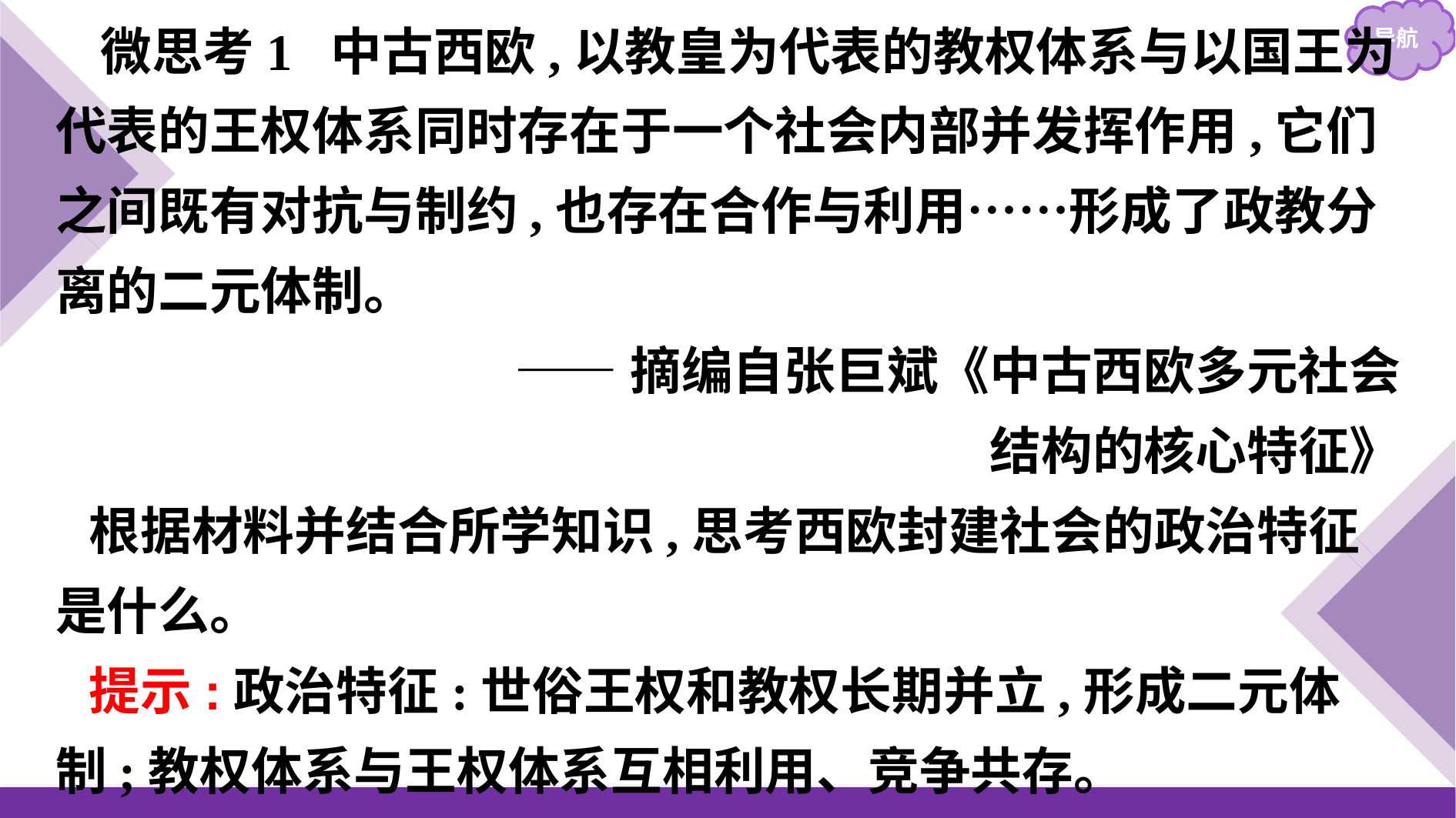

微思考1  中古西欧,以教皇为代表的教权体系与以国王为代表的王权体系同时存在于一个社会内部并发挥作用,它们之间既有对抗与制约,也存在合作与利用……形成了政教分离的二元体制。
 ——摘编自张巨斌《中古西欧多元社会
结构的核心特征》
根据材料并结合所学知识,思考西欧封建社会的政治特征是什么。
提示:政治特征:世俗王权和教权长期并立,形成二元体制;教权体系与王权体系互相利用、竞争共存。